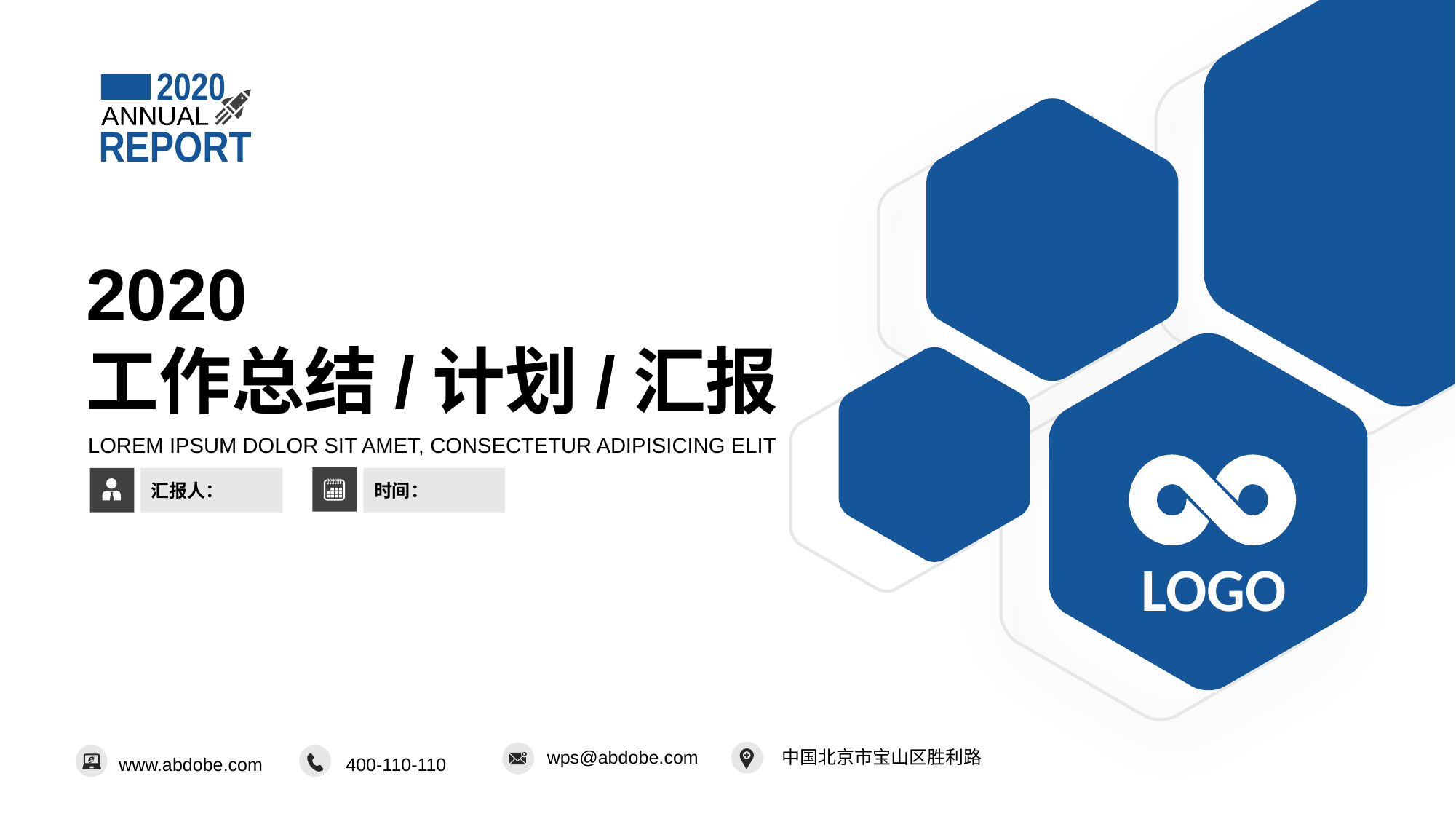

2020

ANNUAL
REPORT

2020
工作总结/计划/汇报

LOREM IPSUM DOLOR SIT AMET, CONSECTETUR ADIPISICING ELIT

汇报人：
时间：

LOGO
中国北京市宝山区胜利路
wps@abdobe.com

www.abdobe.com
400-110-110